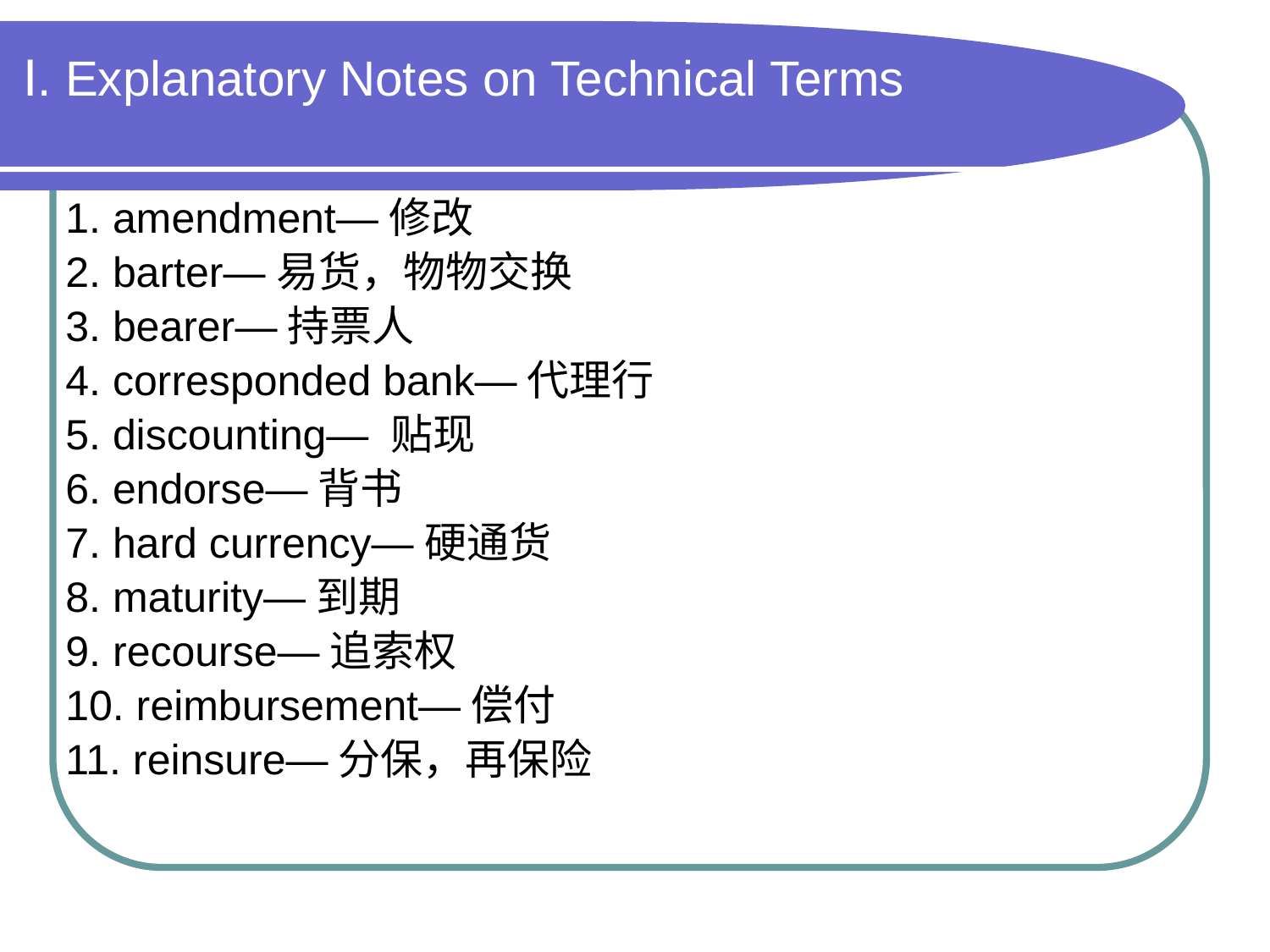

# Ⅰ. Explanatory Notes on Technical Terms
1. amendment—修改
2. barter—易货，物物交换
3. bearer—持票人
4. corresponded bank—代理行
5. discounting— 贴现
6. endorse—背书
7. hard currency—硬通货
8. maturity—到期
9. recourse—追索权
10. reimbursement—偿付
11. reinsure—分保，再保险